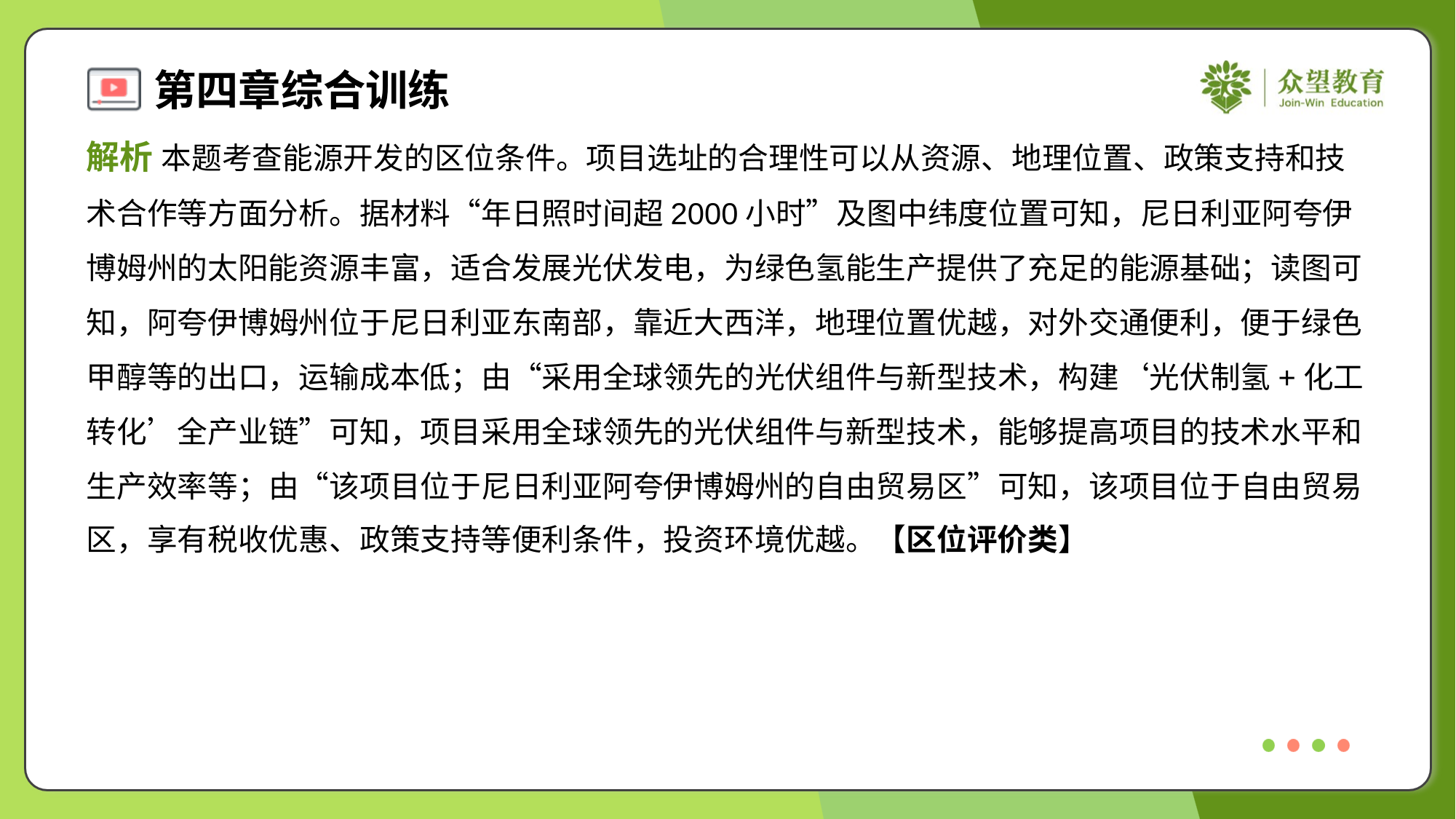

解析 本题考查能源开发的区位条件。项目选址的合理性可以从资源、地理位置、政策支持和技
术合作等方面分析。据材料“年日照时间超2000小时”及图中纬度位置可知，尼日利亚阿夸伊
博姆州的太阳能资源丰富，适合发展光伏发电，为绿色氢能生产提供了充足的能源基础；读图可
知，阿夸伊博姆州位于尼日利亚东南部，靠近大西洋，地理位置优越，对外交通便利，便于绿色
甲醇等的出口，运输成本低；由“采用全球领先的光伏组件与新型技术，构建‘光伏制氢+化工
转化’全产业链”可知，项目采用全球领先的光伏组件与新型技术，能够提高项目的技术水平和
生产效率等；由“该项目位于尼日利亚阿夸伊博姆州的自由贸易区”可知，该项目位于自由贸易
区，享有税收优惠、政策支持等便利条件，投资环境优越。【区位评价类】